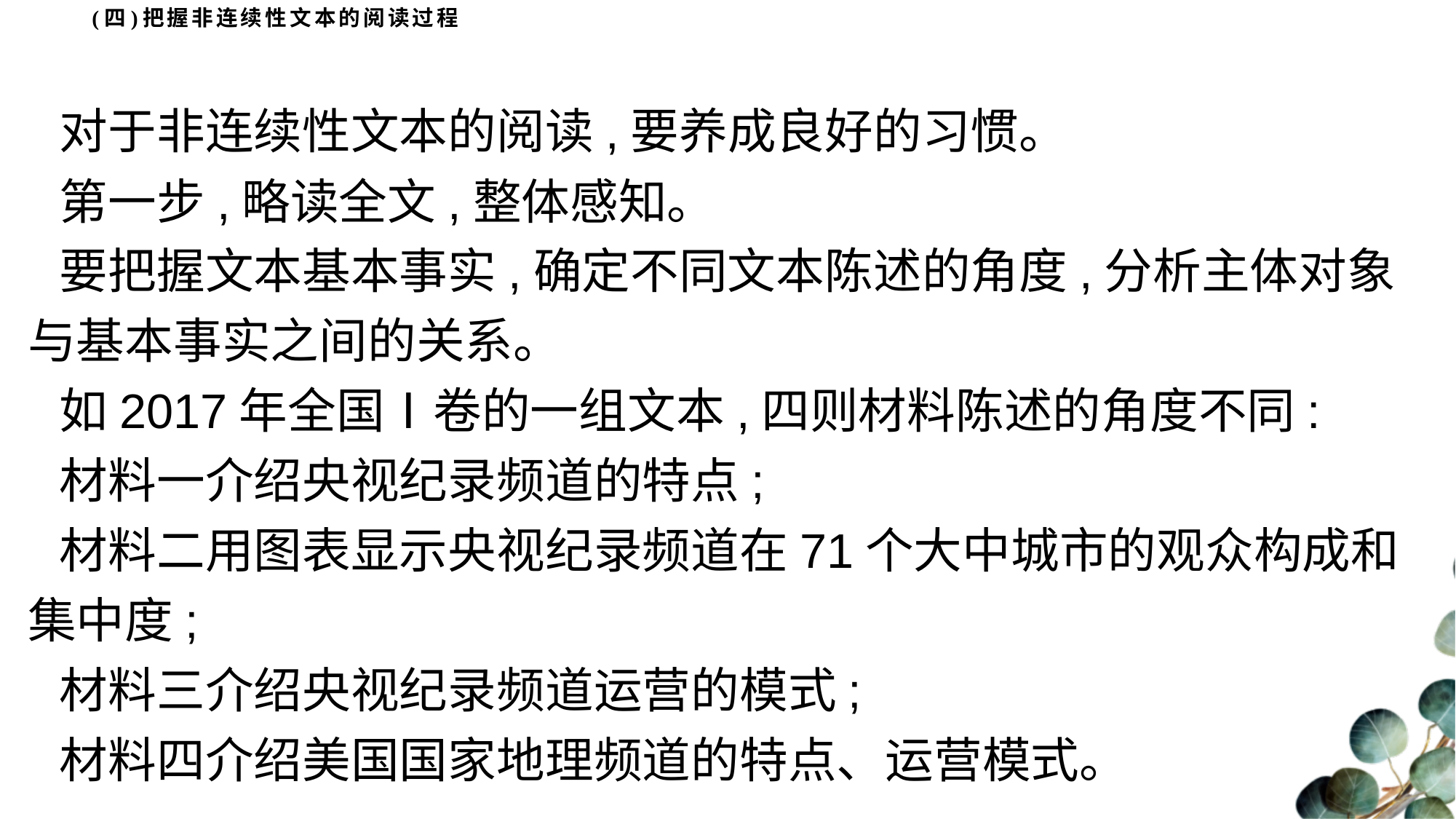

# (四)把握非连续性文本的阅读过程
对于非连续性文本的阅读,要养成良好的习惯。
第一步,略读全文,整体感知。
要把握文本基本事实,确定不同文本陈述的角度,分析主体对象与基本事实之间的关系。
如2017年全国Ⅰ卷的一组文本,四则材料陈述的角度不同:
材料一介绍央视纪录频道的特点;
材料二用图表显示央视纪录频道在71个大中城市的观众构成和集中度;
材料三介绍央视纪录频道运营的模式;
材料四介绍美国国家地理频道的特点、运营模式。